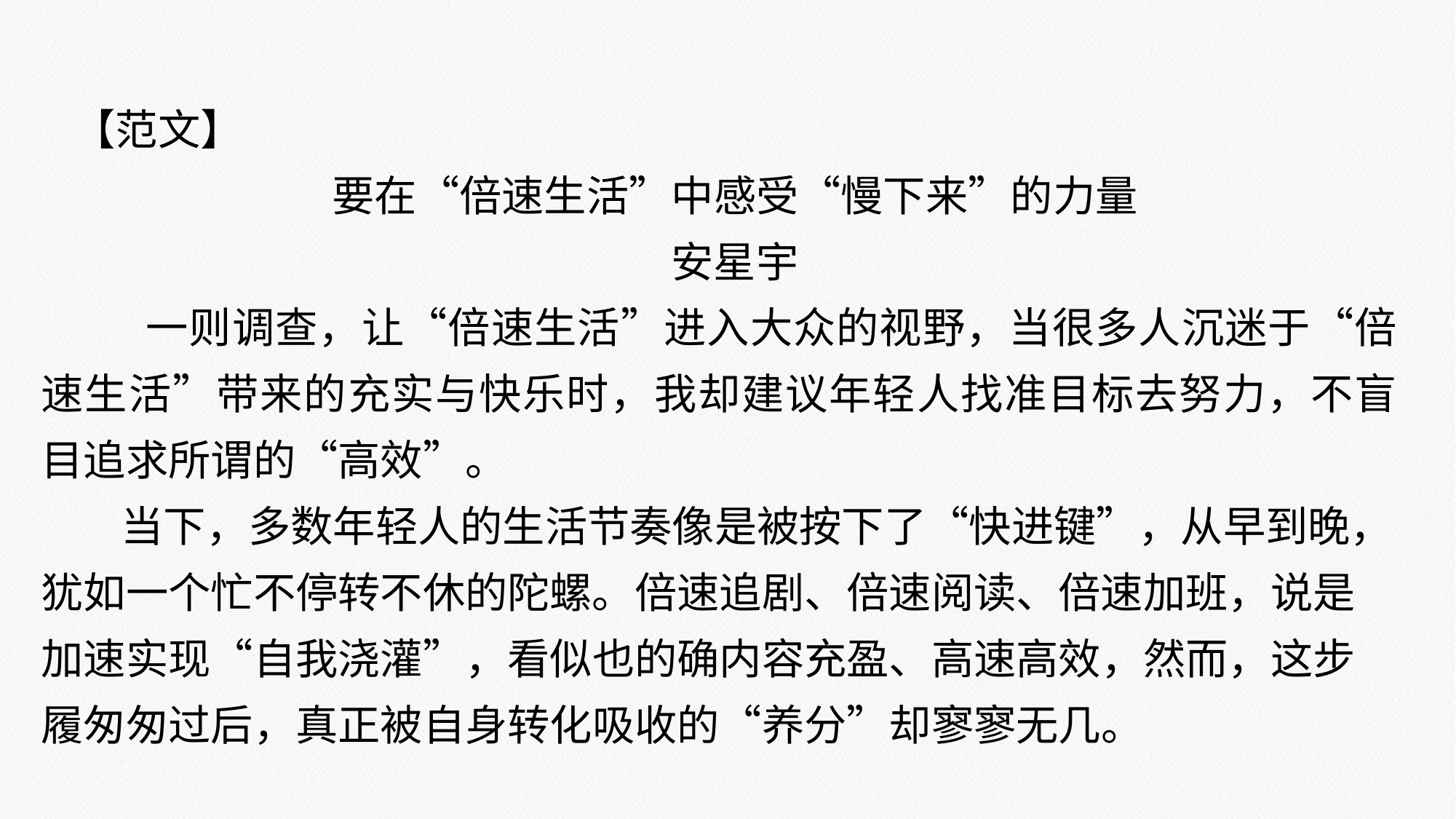

【范文】
要在“倍速生活”中感受“慢下来”的力量
安星宇
      一则调查，让“倍速生活”进入大众的视野，当很多人沉迷于“倍速生活”带来的充实与快乐时，我却建议年轻人找准目标去努力，不盲目追求所谓的“高效”。
    当下，多数年轻人的生活节奏像是被按下了“快进键”，从早到晚，犹如一个忙不停转不休的陀螺。倍速追剧、倍速阅读、倍速加班，说是加速实现“自我浇灌”，看似也的确内容充盈、高速高效，然而，这步履匆匆过后，真正被自身转化吸收的“养分”却寥寥无几。